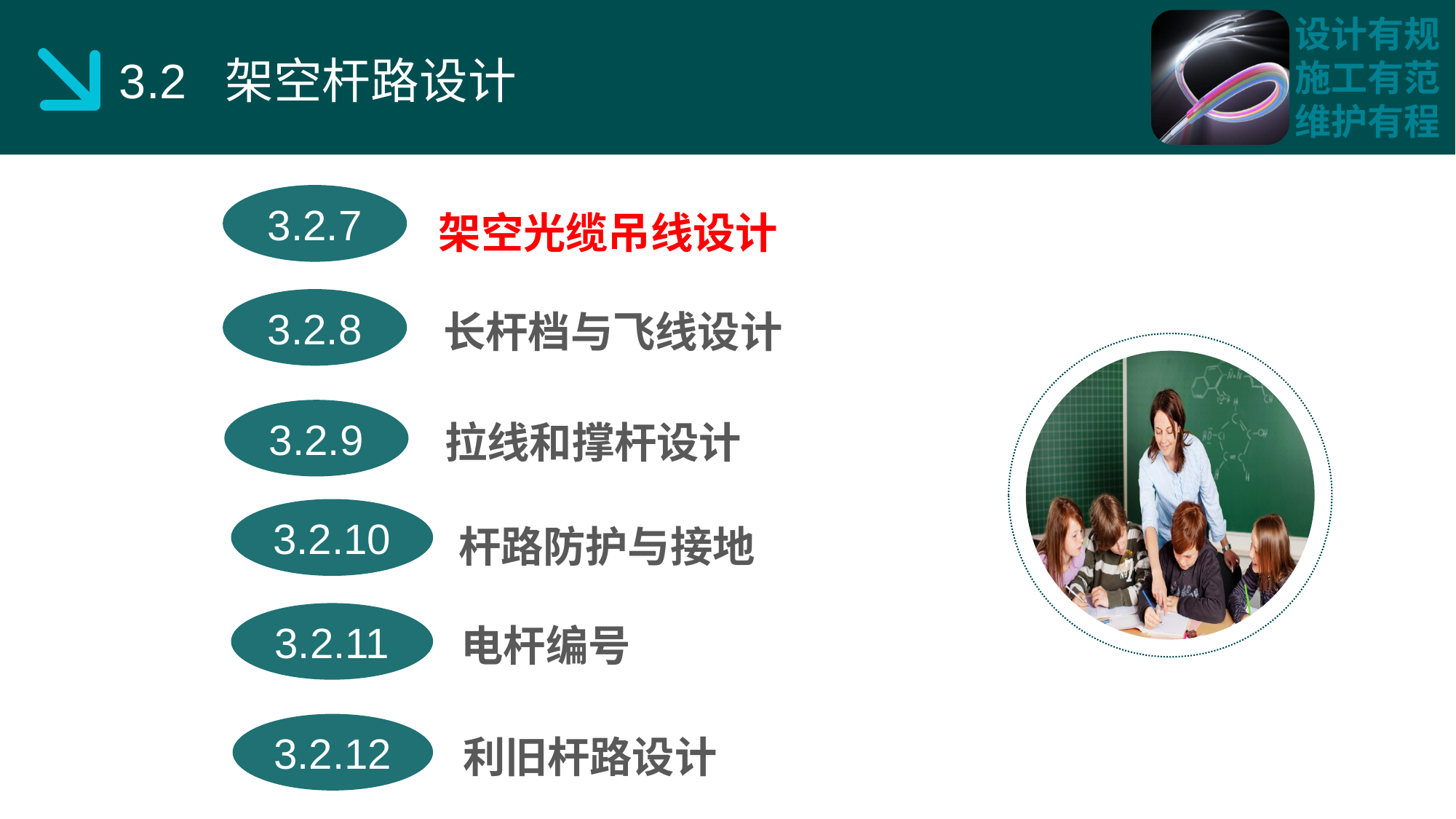

3.2  架空杆路设计

架空光缆吊线设计
3.2.7
 长杆档与飞线设计
3.2.8

 拉线和撑杆设计
3.2.9
杆路防护与接地
3.2.10
  电杆编号
3.2.11
  利旧杆路设计
3.2.12